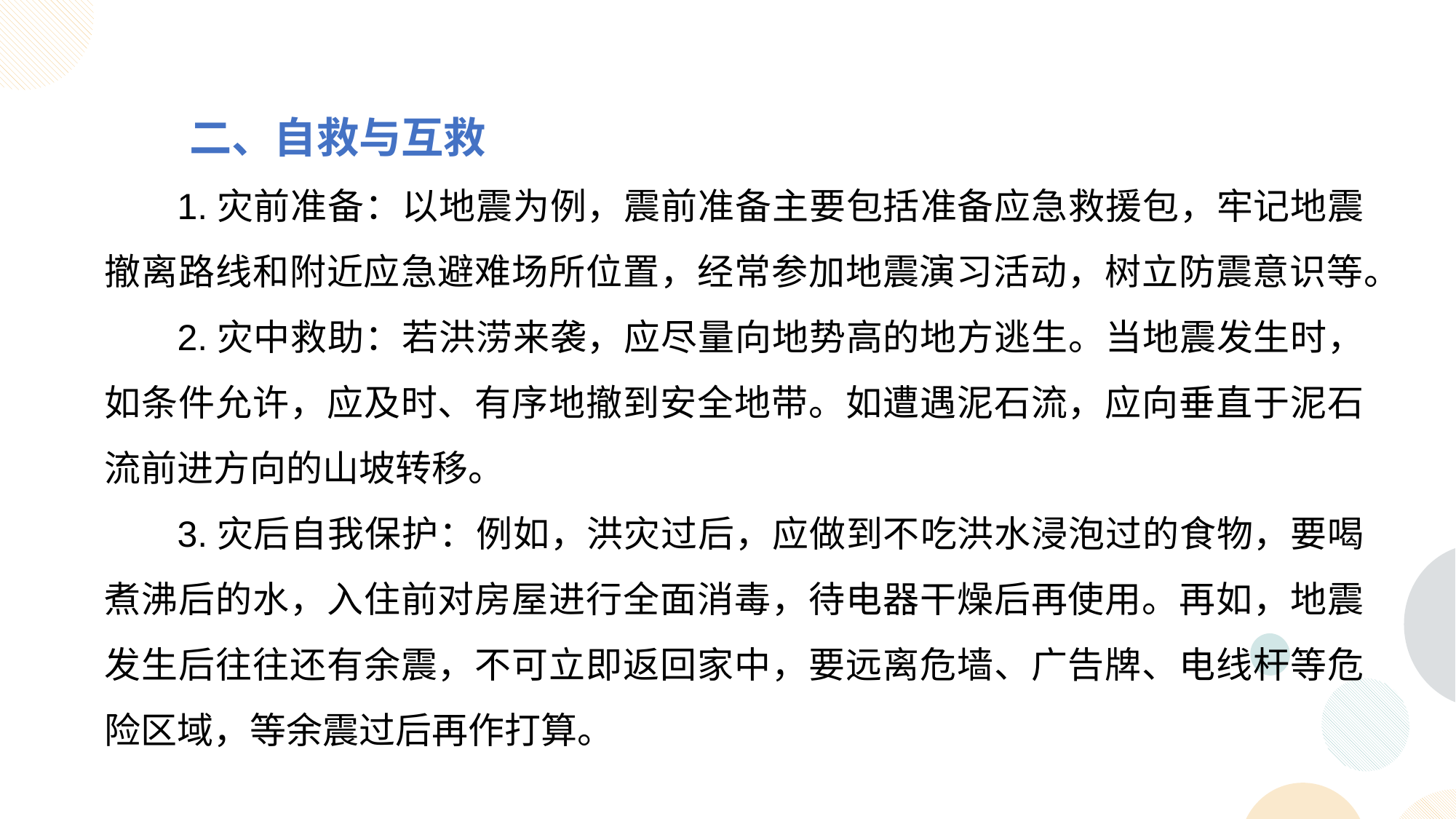

二、自救与互救
1.灾前准备：以地震为例，震前准备主要包括准备应急救援包，牢记地震撤离路线和附近应急避难场所位置，经常参加地震演习活动，树立防震意识等。
2.灾中救助：若洪涝来袭，应尽量向地势高的地方逃生。当地震发生时，如条件允许，应及时、有序地撤到安全地带。如遭遇泥石流，应向垂直于泥石流前进方向的山坡转移。
3.灾后自我保护：例如，洪灾过后，应做到不吃洪水浸泡过的食物，要喝煮沸后的水，入住前对房屋进行全面消毒，待电器干燥后再使用。再如，地震发生后往往还有余震，不可立即返回家中，要远离危墙、广告牌、电线杆等危险区域，等余震过后再作打算。